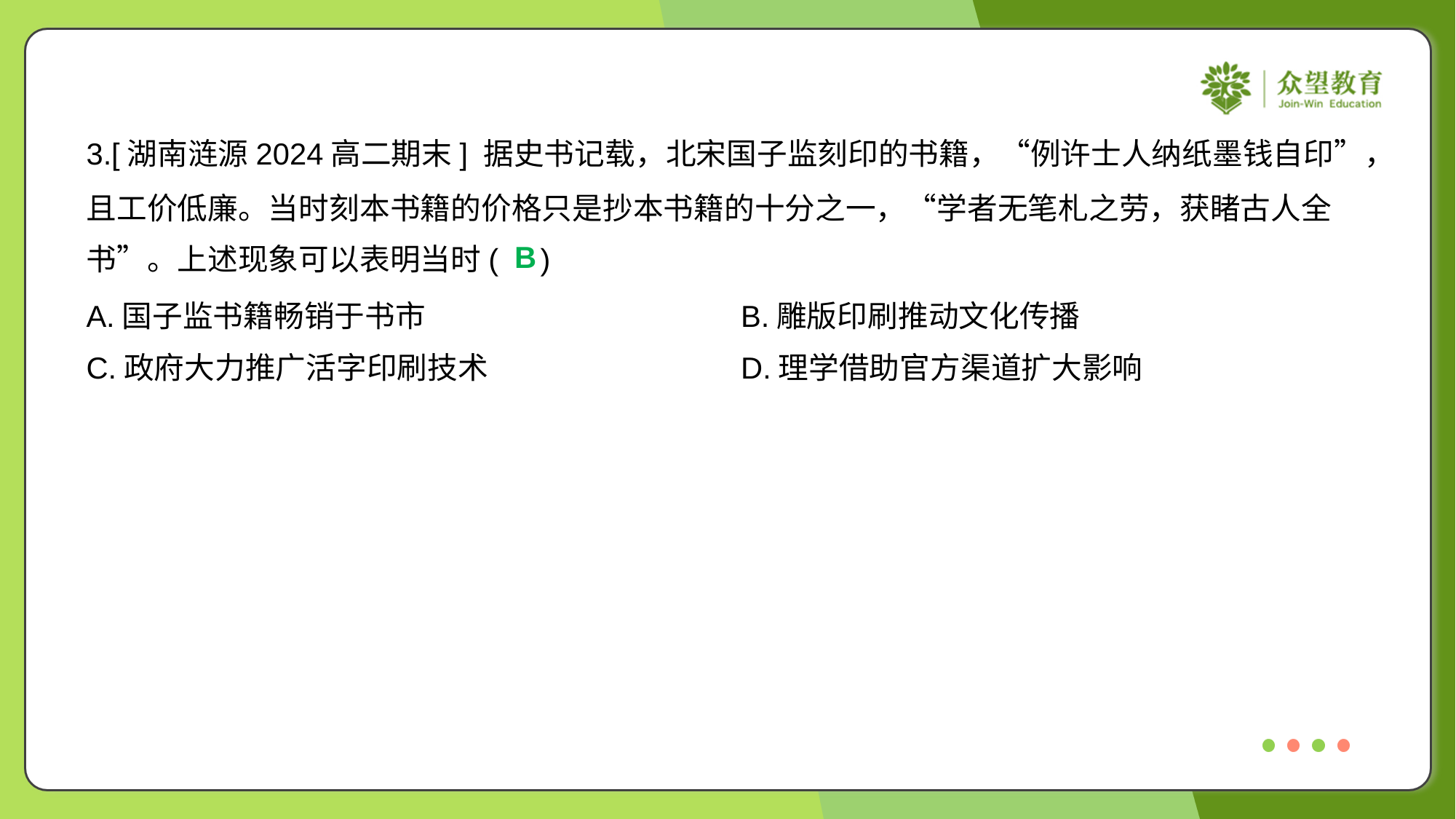

3.[湖南涟源2024高二期末] 据史书记载，北宋国子监刻印的书籍，“例许士人纳纸墨钱自印”，
且工价低廉。当时刻本书籍的价格只是抄本书籍的十分之一，“学者无笔札之劳，获睹古人全
书”。上述现象可以表明当时(     )
B
A.国子监书籍畅销于书市	B.雕版印刷推动文化传播
C.政府大力推广活字印刷技术	D.理学借助官方渠道扩大影响